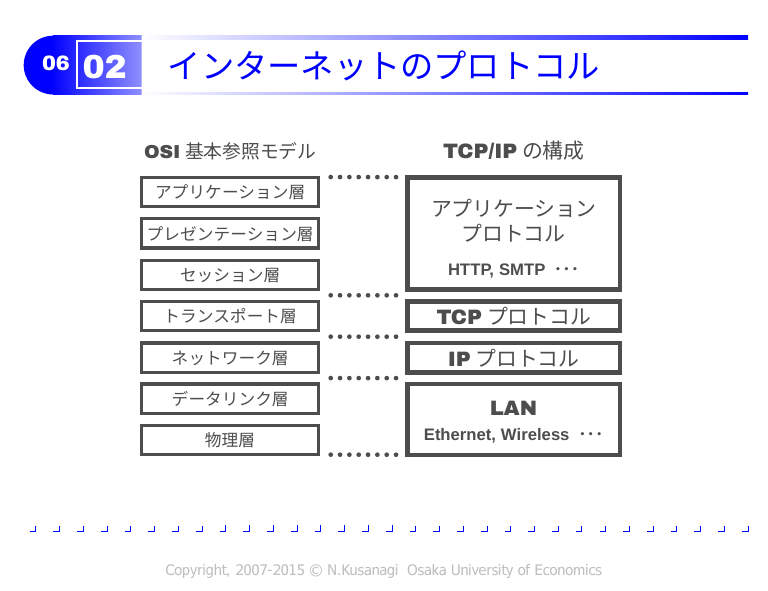

# 02   インターネットのプロトコル
OSI基本参照モデル
アプリケーション層
プレゼンテーション層
セッション層
トランスポート層
ネットワーク層
データリンク層
物理層
TCP/IPの構成
アプリケーション
プロトコル

HTTP, SMTP ･･･
TCPプロトコル
IPプロトコル
LAN

Ethernet, Wireless ･･･